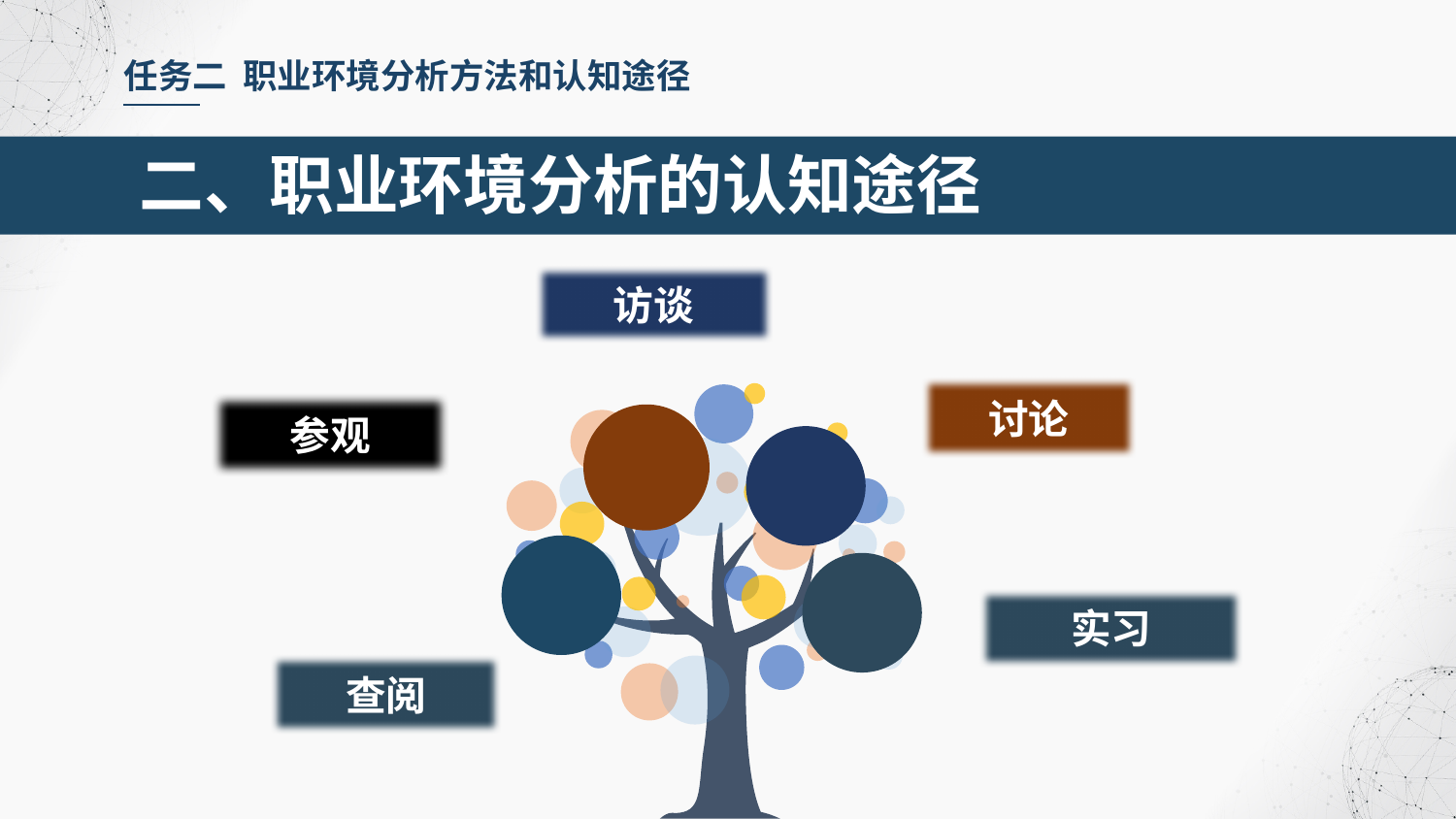

任务二  职业环境分析方法和认知途径

二、职业环境分析的认知途径
访谈
讨论

参观
实习
查阅